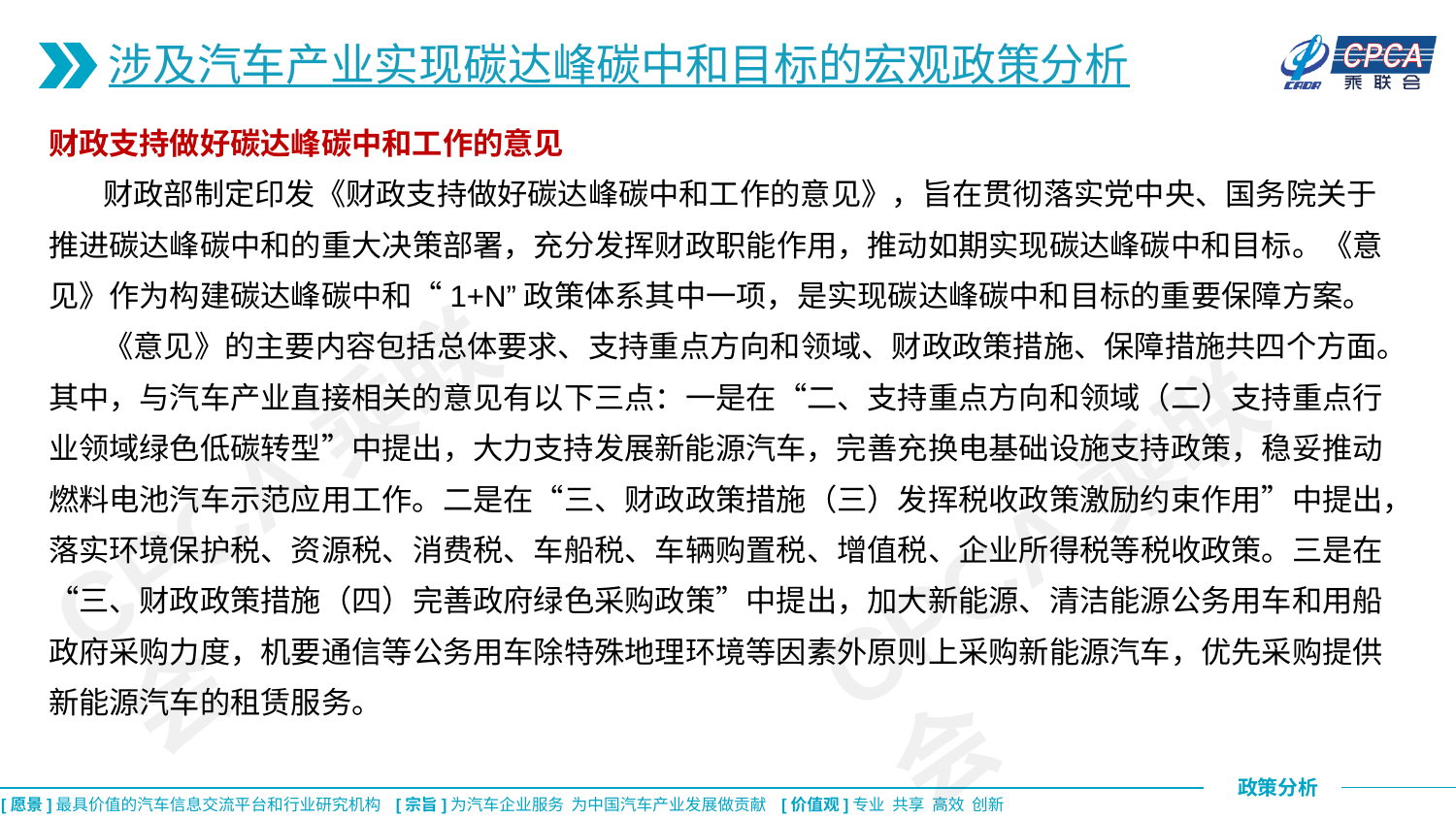

涉及汽车产业实现碳达峰碳中和目标的宏观政策分析
财政支持做好碳达峰碳中和工作的意见
       财政部制定印发《财政支持做好碳达峰碳中和工作的意见》，旨在贯彻落实党中央、国务院关于推进碳达峰碳中和的重大决策部署，充分发挥财政职能作用，推动如期实现碳达峰碳中和目标。《意见》作为构建碳达峰碳中和“1+N”政策体系其中一项，是实现碳达峰碳中和目标的重要保障方案。
       《意见》的主要内容包括总体要求、支持重点方向和领域、财政政策措施、保障措施共四个方面。其中，与汽车产业直接相关的意见有以下三点：一是在“二、支持重点方向和领域（二）支持重点行业领域绿色低碳转型”中提出，大力支持发展新能源汽车，完善充换电基础设施支持政策，稳妥推动燃料电池汽车示范应用工作。二是在“三、财政政策措施（三）发挥税收政策激励约束作用”中提出，落实环境保护税、资源税、消费税、车船税、车辆购置税、增值税、企业所得税等税收政策。三是在“三、财政政策措施（四）完善政府绿色采购政策”中提出，加大新能源、清洁能源公务用车和用船政府采购力度，机要通信等公务用车除特殊地理环境等因素外原则上采购新能源汽车，优先采购提供新能源汽车的租赁服务。
CPCA乘联会
CPCA乘联会